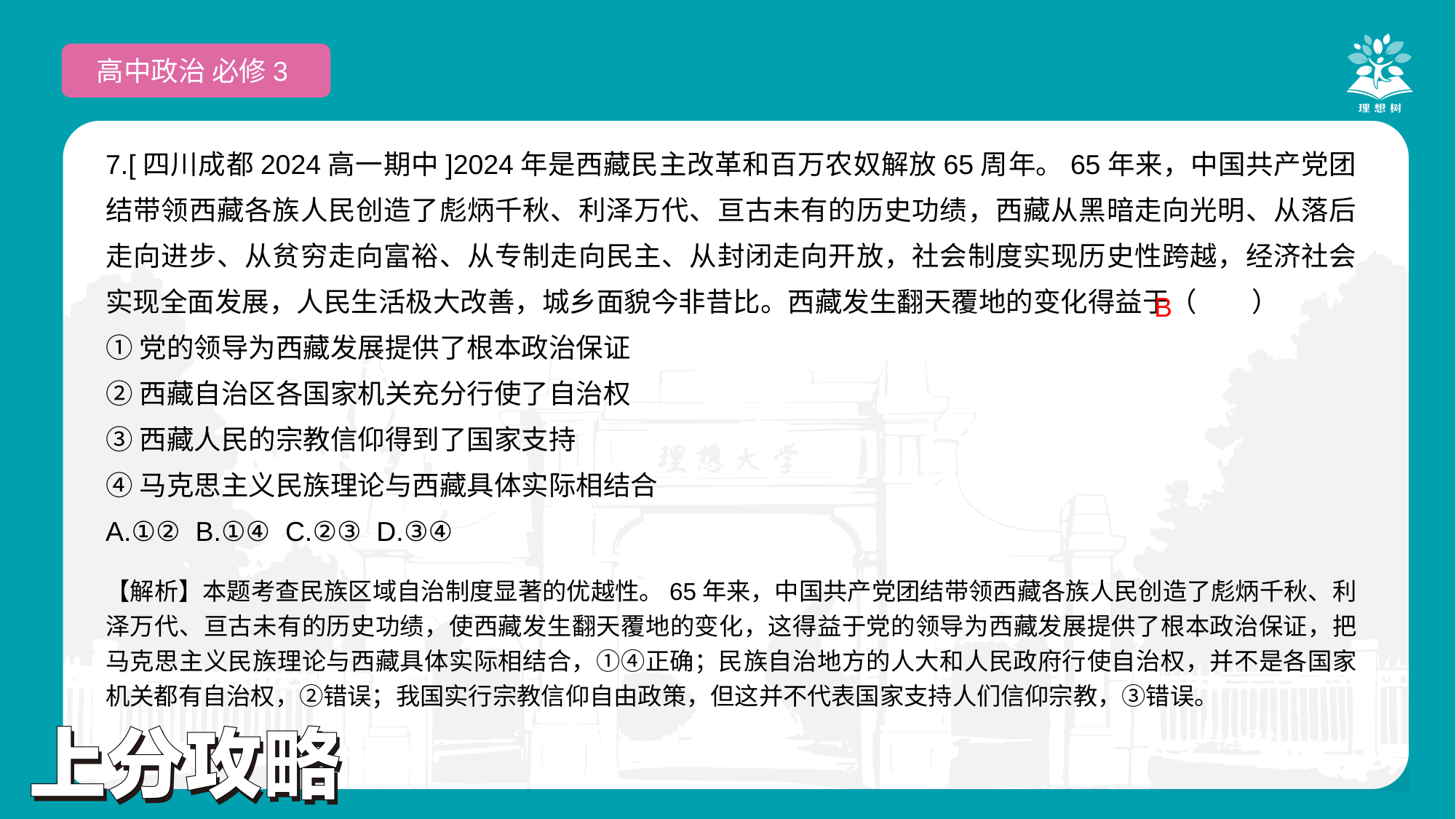

高中政治 必修3
7.[四川成都2024高一期中]2024年是西藏民主改革和百万农奴解放65周年。65年来，中国共产党团结带领西藏各族人民创造了彪炳千秋、利泽万代、亘古未有的历史功绩，西藏从黑暗走向光明、从落后走向进步、从贫穷走向富裕、从专制走向民主、从封闭走向开放，社会制度实现历史性跨越，经济社会实现全面发展，人民生活极大改善，城乡面貌今非昔比。西藏发生翻天覆地的变化得益于（　　）
①党的领导为西藏发展提供了根本政治保证
②西藏自治区各国家机关充分行使了自治权
③西藏人民的宗教信仰得到了国家支持
④马克思主义民族理论与西藏具体实际相结合
A.①②  B.①④  C.②③  D.③④
 B
【解析】本题考查民族区域自治制度显著的优越性。65年来，中国共产党团结带领西藏各族人民创造了彪炳千秋、利泽万代、亘古未有的历史功绩，使西藏发生翻天覆地的变化，这得益于党的领导为西藏发展提供了根本政治保证，把马克思主义民族理论与西藏具体实际相结合，①④正确；民族自治地方的人大和人民政府行使自治权，并不是各国家机关都有自治权，②错误；我国实行宗教信仰自由政策，但这并不代表国家支持人们信仰宗教，③错误。